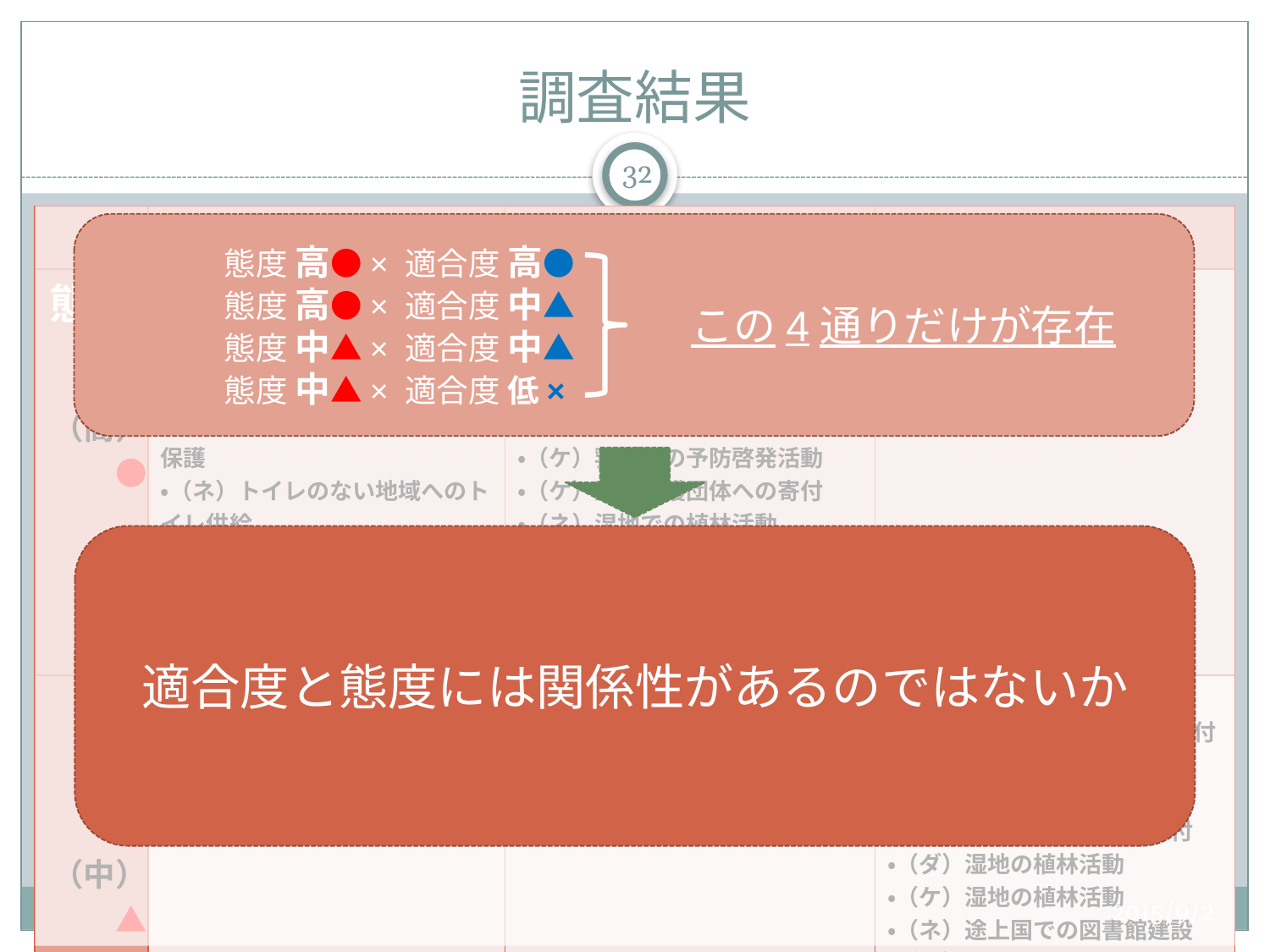

# 調査結果
32
|  | 適合度　（高）● | （中）▲ | （低）× |
| --- | --- | --- | --- |
| 態度 （高）● | ・（お）富士山の清掃活動 ・（ア）途上国でのマラリア予防 ・（ダ）カカオ原産国の子供の教育支援 ・（ダ）オーストラリアの珊瑚礁保護 ・（ネ）トイレのない地域へのトイレ供給 | ・（お）琵琶湖の環境整備 ・（お）湿地の植林活動 ・（ア）インフルエンザワクチンの寄付 ・（ダ）途上国の出産設備の整備 ・（ケ）乳がんの予防啓発活動 ・（ケ）動物保護団体への寄付 ・（ネ）湿地での植林活動 ・（イ）湿地の植林活動 ・（イ）途上国への電気の供給 ・（イ）途上国少数民族への教育支援 |  |
| （中）▲ |  | ・（ア）シオアメトンボの保護 ・（ダ）湿地の植林活動 ・（ケ）途上国の学校建設 ・（ケ）途上国の出産設備の整備 | ・（お）動物保護団体への寄付 ・（お）小児病院への車椅子寄付 ・（ア）湿地の植林活動 ・（ア）途上国の学校建設 ・（ダ）動物保護団体への寄付 ・（ダ）湿地の植林活動 ・（ケ）湿地の植林活動 ・（ネ）途上国での図書館建設 ・（ネ）インフルエンザワクチンの寄付 ・（ネ）乳がんの予防啓発活動 ・（イ）動物保護団体への保護 ・（イ）乳がんの予防啓発活動 |
| （低）× |  |  |  |

　　　　態度 高●× 適合度 高●
　　　　態度 高●× 適合度 中▲
　　　　態度 中▲× 適合度 中▲
　　　　態度 中▲× 適合度 低×

この4通りだけが存在

適合度と態度には関係性があるのではないか
2015/9/2